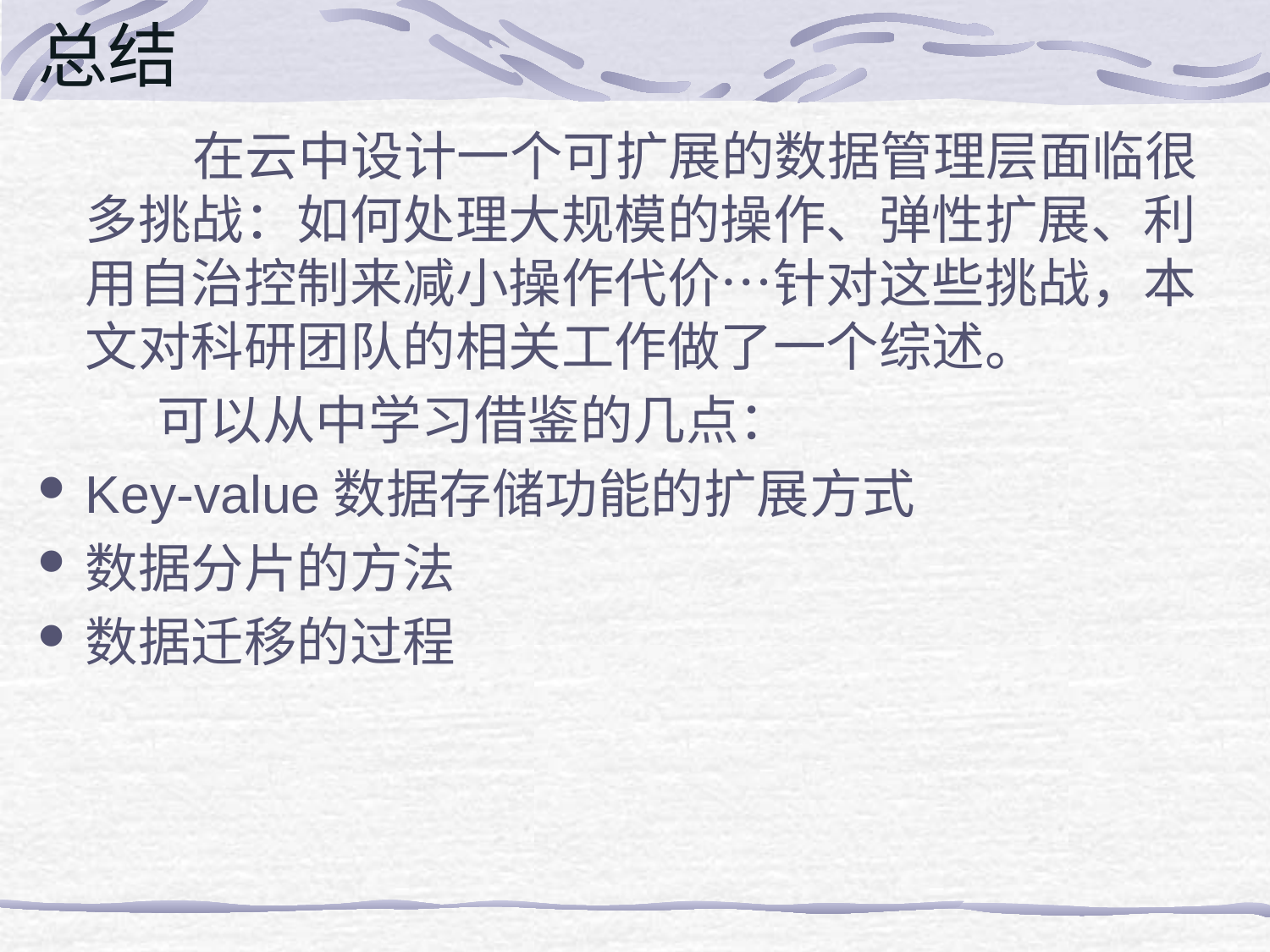

# 总结
            在云中设计一个可扩展的数据管理层面临很多挑战：如何处理大规模的操作、弹性扩展、利用自治控制来减小操作代价…针对这些挑战，本文对科研团队的相关工作做了一个综述。
         可以从中学习借鉴的几点：
Key-value数据存储功能的扩展方式
数据分片的方法
数据迁移的过程